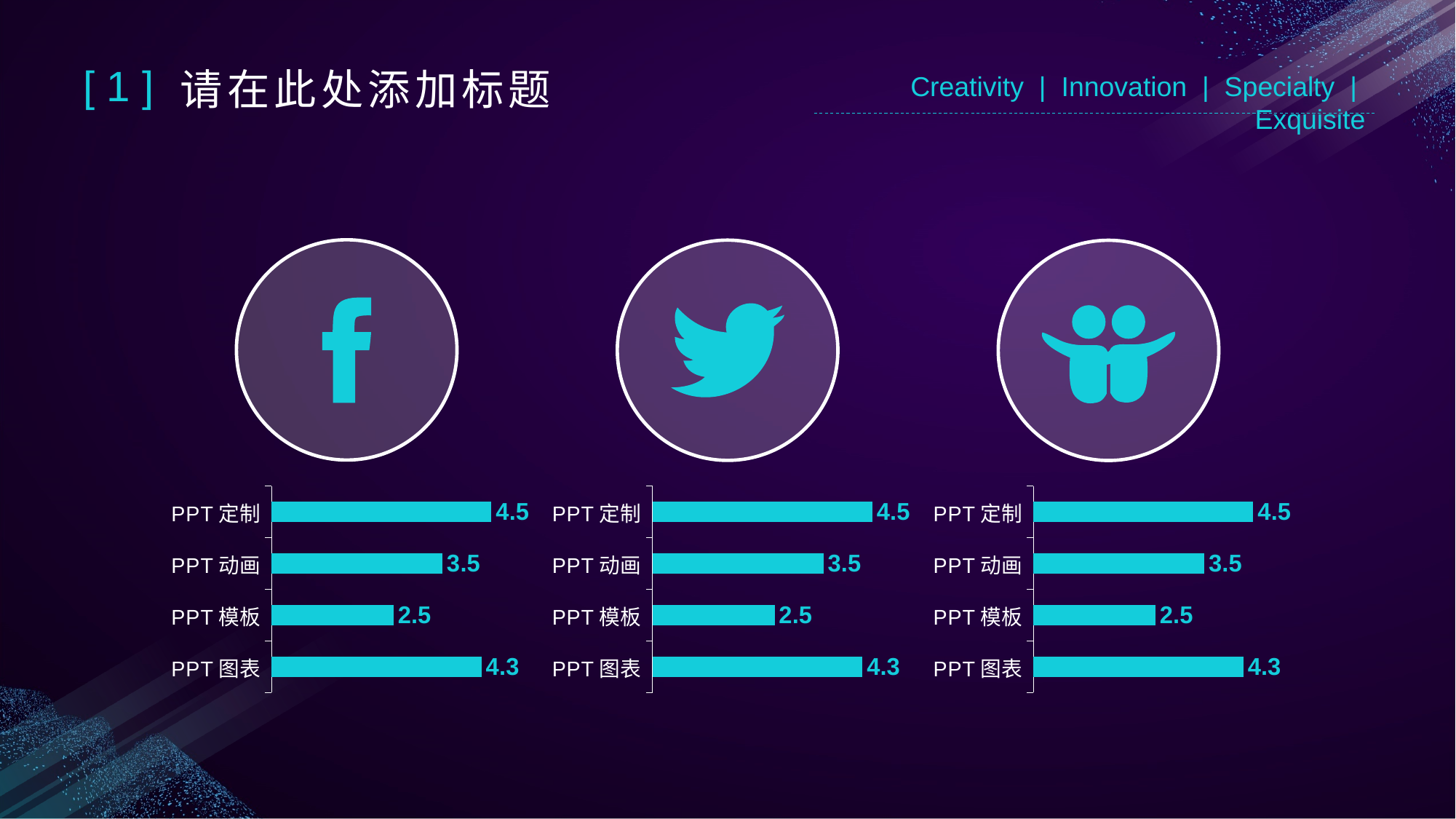

[ 1 ]
请在此处添加标题
Creativity  |  Innovation  |  Specialty  |  Exquisite

### Chart

| Category | Series 1 |
|---|---|
| PPT图表 | 4.3 |
| PPT模板 | 2.5 |
| PPT动画 | 3.5 |
| PPT定制 | 4.5 |

### Chart

| Category | Series 1 |
|---|---|
| PPT图表 | 4.3 |
| PPT模板 | 2.5 |
| PPT动画 | 3.5 |
| PPT定制 | 4.5 |

### Chart

| Category | 数据 |
|---|---|
| PPT图表 | 4.3 |
| PPT模板 | 2.5 |
| PPT动画 | 3.5 |
| PPT定制 | 4.5 |